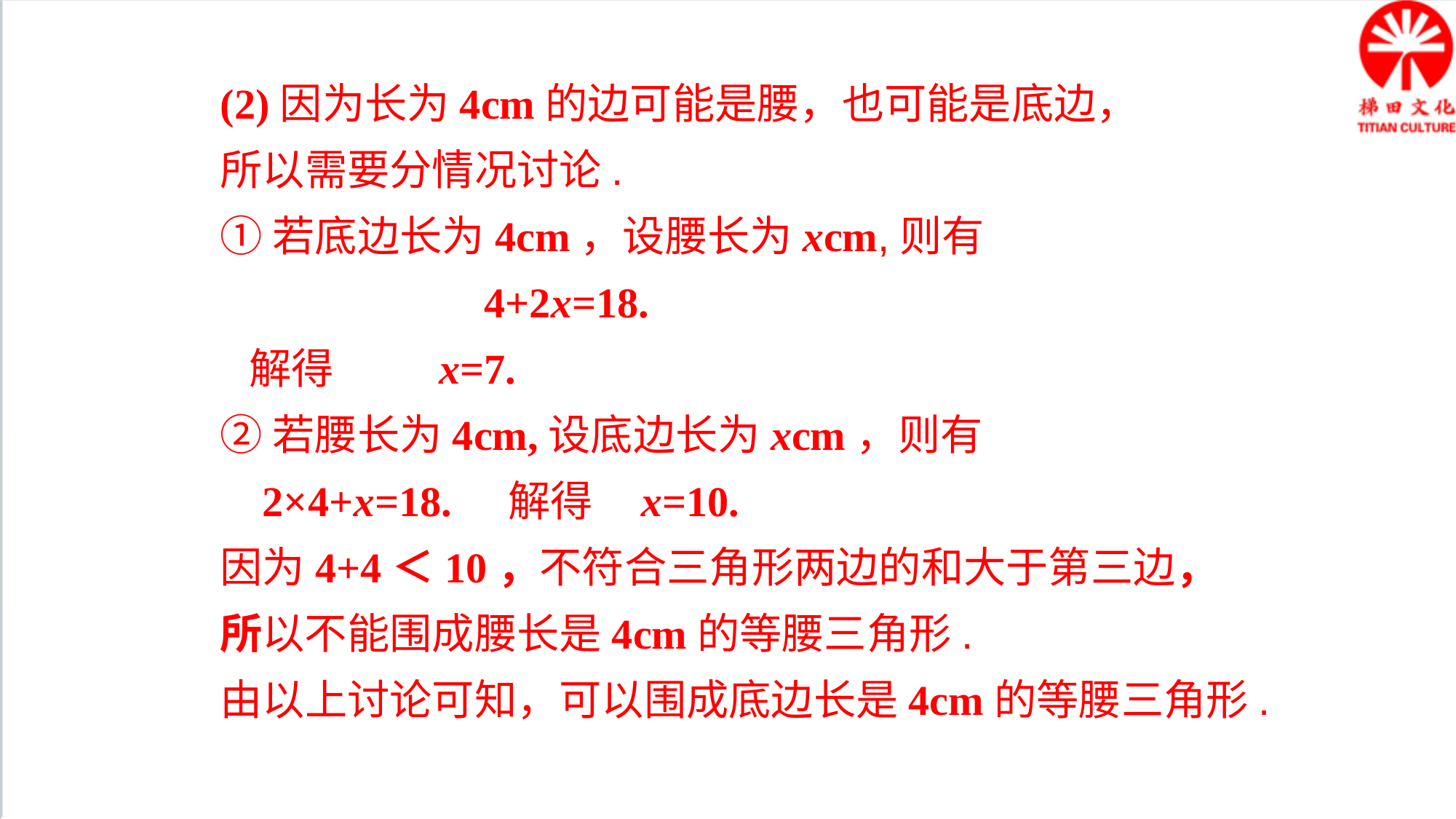

(2)因为长为4cm的边可能是腰，也可能是底边，
所以需要分情况讨论.
①若底边长为4cm，设腰长为xcm,则有
                         4+2x=18.
  解得          x=7.
②若腰长为4cm,设底边长为xcm，则有
    2×4+x=18.    解得    x=10.
因为4+4＜10，不符合三角形两边的和大于第三边，
所以不能围成腰长是4cm的等腰三角形.
由以上讨论可知，可以围成底边长是4cm的等腰三角形.